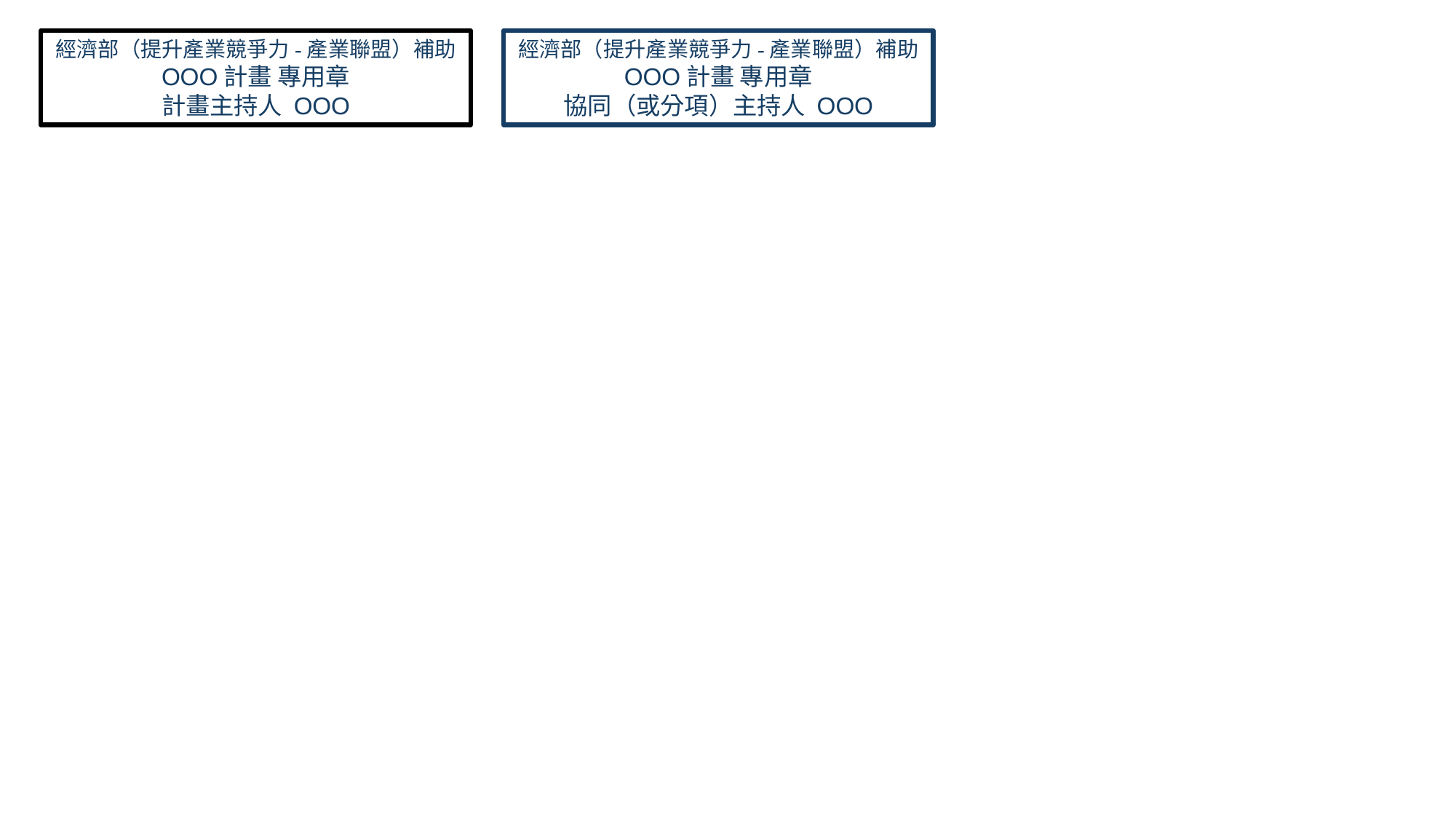

經濟部（提升產業競爭力-產業聯盟）補助
OOO計畫 專用章
計畫主持人 OOO
經濟部（提升產業競爭力-產業聯盟）補助
OOO計畫 專用章
協同（或分項）主持人 OOO